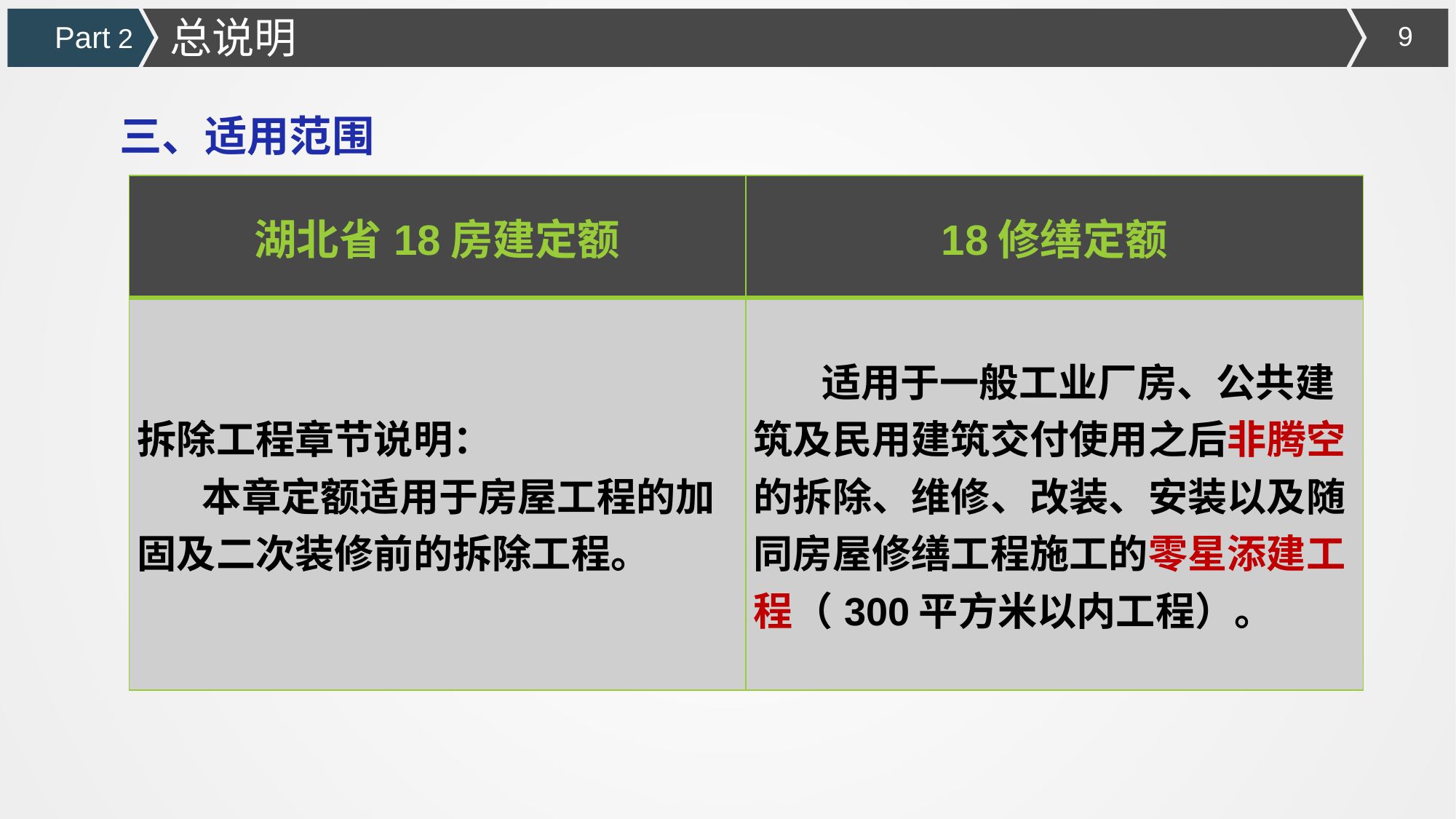

总说明
Part 2
三、适用范围
| 湖北省18房建定额 | 18修缮定额 |
| --- | --- |
| 拆除工程章节说明： 本章定额适用于房屋工程的加固及二次装修前的拆除工程。 | 适用于一般工业厂房、公共建筑及民用建筑交付使用之后非腾空的拆除、维修、改装、安装以及随同房屋修缮工程施工的零星添建工程（300平方米以内工程）。 |